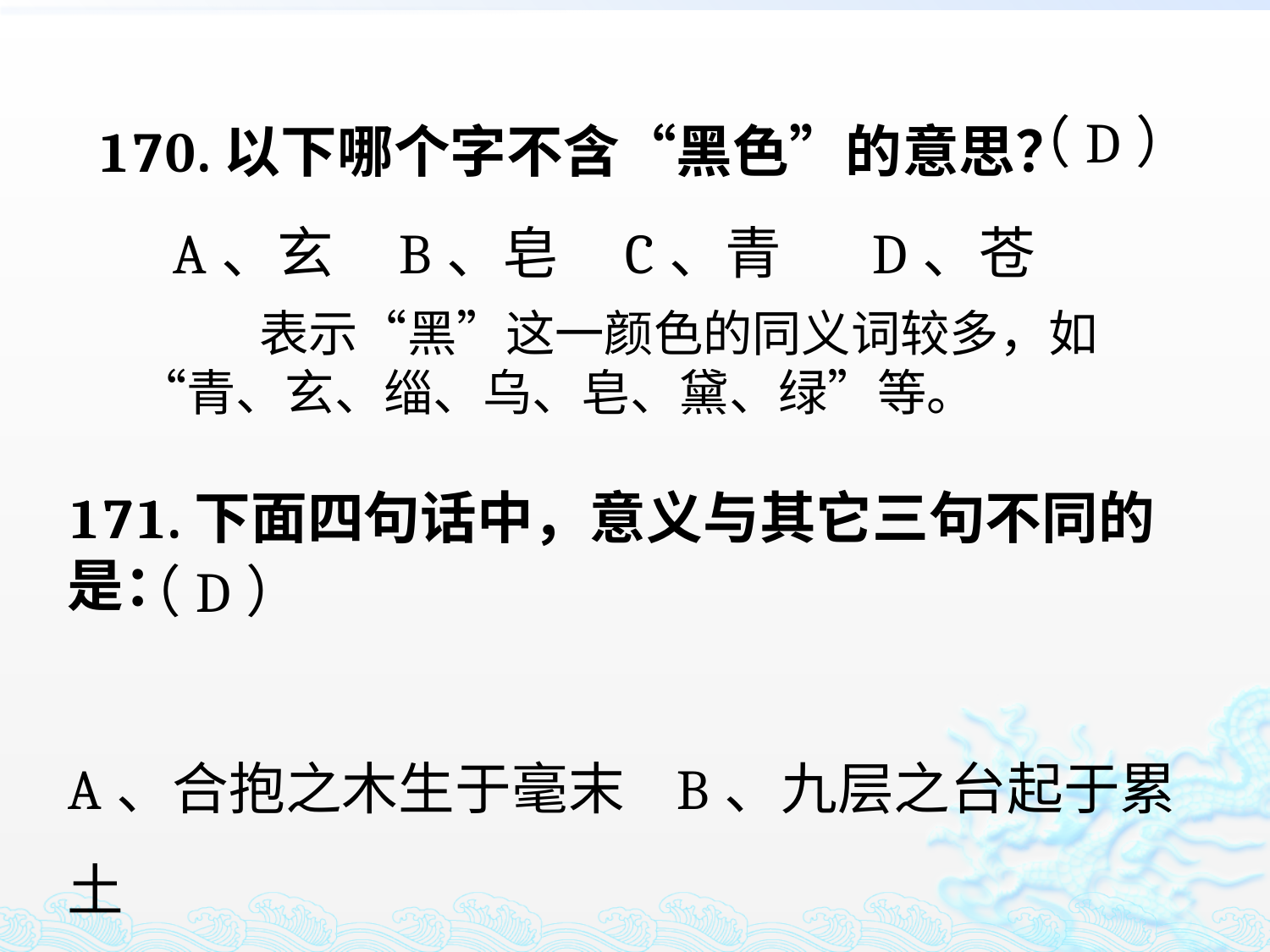

170.以下哪个字不含“黑色”的意思？
      A、玄    B、皂    C、青      D、苍
（D）
          表示“黑”这一颜色的同义词较多，如“青、玄、缁、乌、皂、黛、绿”等。
171.下面四句话中，意义与其它三句不同的是：

A、合抱之木生于毫末   B、九层之台起于累土
C、千里之行始于足下   D、一日之行在于清晨
（D）